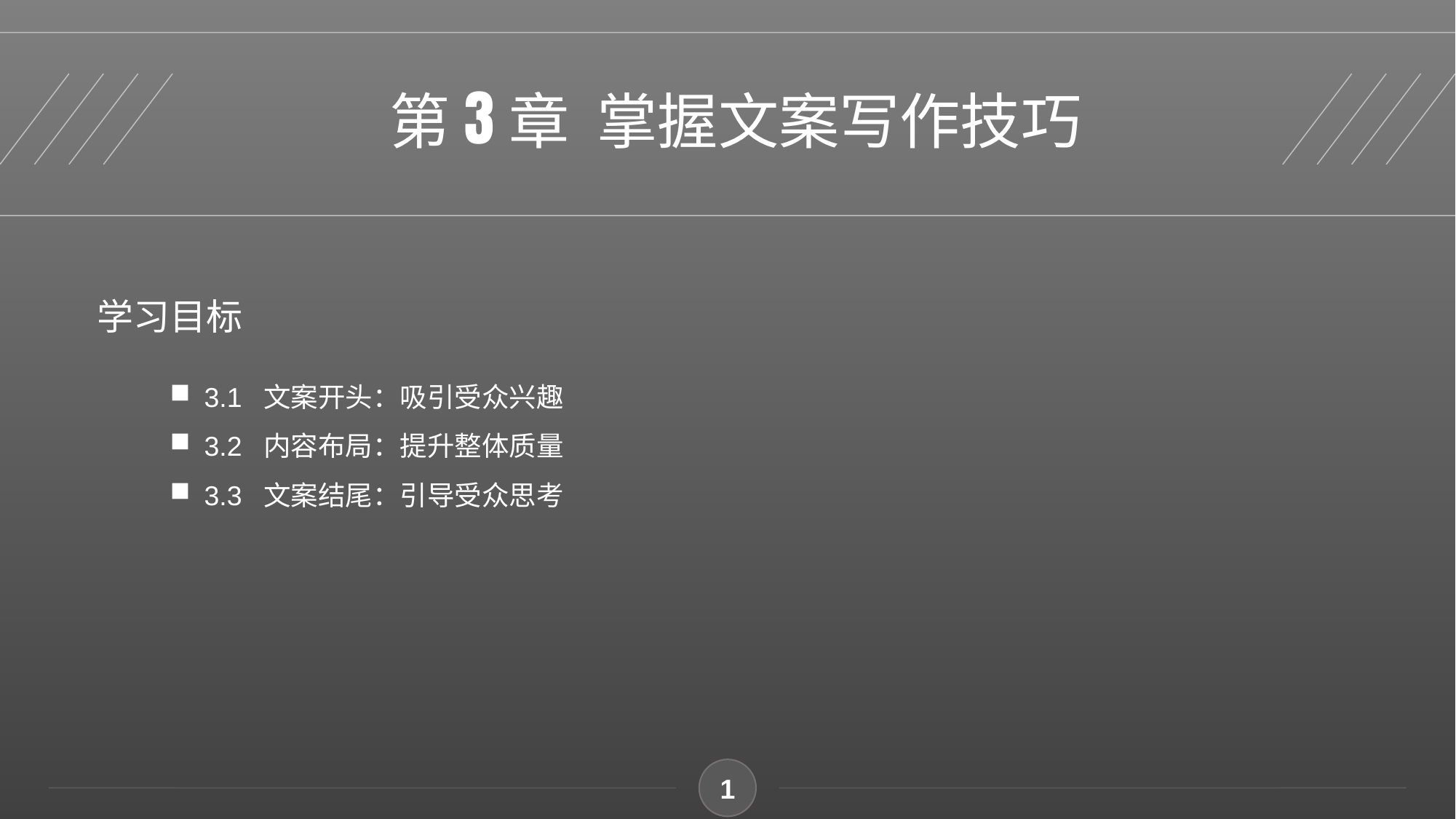

第3章  掌握文案写作技巧

学习目标
3.1  文案开头：吸引受众兴趣
3.2  内容布局：提升整体质量
3.3  文案结尾：引导受众思考